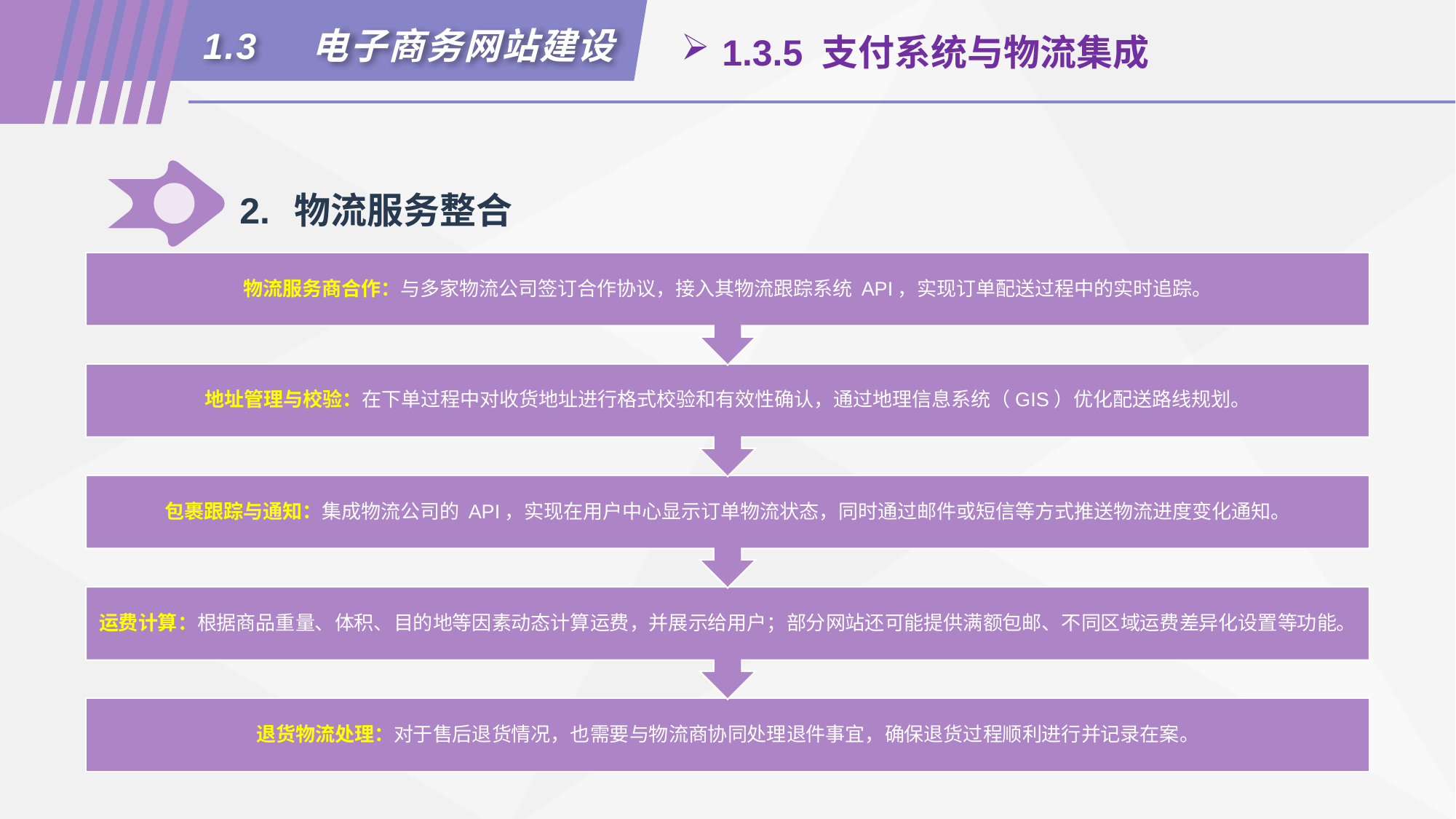

1.3	电子商务网站建设
1.3.5 支付系统与物流集成

2.	物流服务整合
退货物流处理：对于售后退货情况，也需要与物流商协同处理退件事宜，确保退货过程顺利进行并记录在案。
运费计算：根据商品重量、体积、目的地等因素动态计算运费，并展示给用户；部分网站还可能提供满额包邮、不同区域运费差异化设置等功能。
包裹跟踪与通知：集成物流公司的 API，实现在用户中心显示订单物流状态，同时通过邮件或短信等方式推送物流进度变化通知。
地址管理与校验：在下单过程中对收货地址进行格式校验和有效性确认，通过地理信息系统（GIS）优化配送路线规划。
物流服务商合作：与多家物流公司签订合作协议，接入其物流跟踪系统 API，实现订单配送过程中的实时追踪。